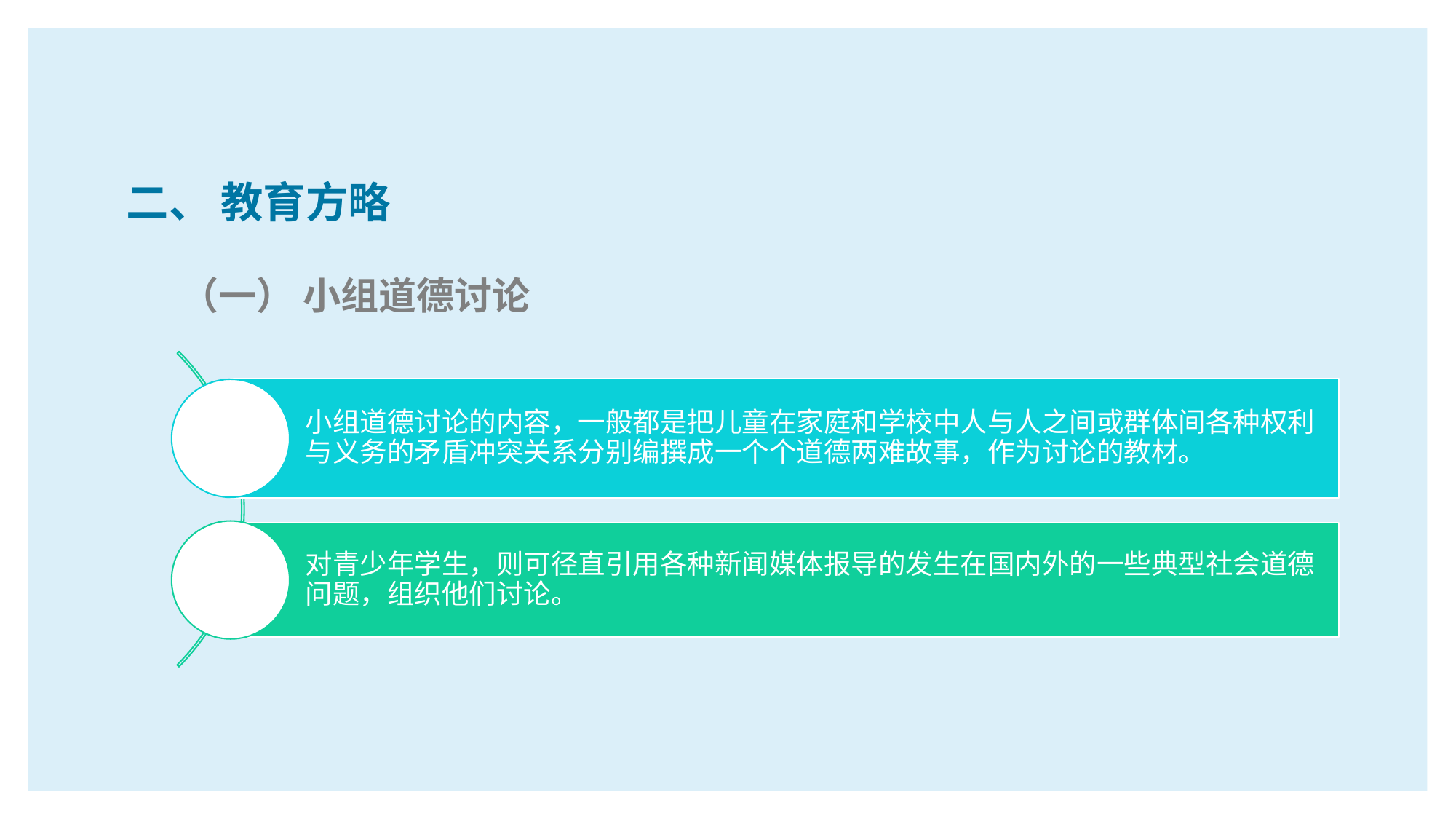

二、 教育方略
（一） 小组道德讨论
小组道德讨论的内容，一般都是把儿童在家庭和学校中人与人之间或群体间各种权利与义务的矛盾冲突关系分别编撰成一个个道德两难故事，作为讨论的教材。
对青少年学生，则可径直引用各种新闻媒体报导的发生在国内外的一些典型社会道德问题，组织他们讨论。